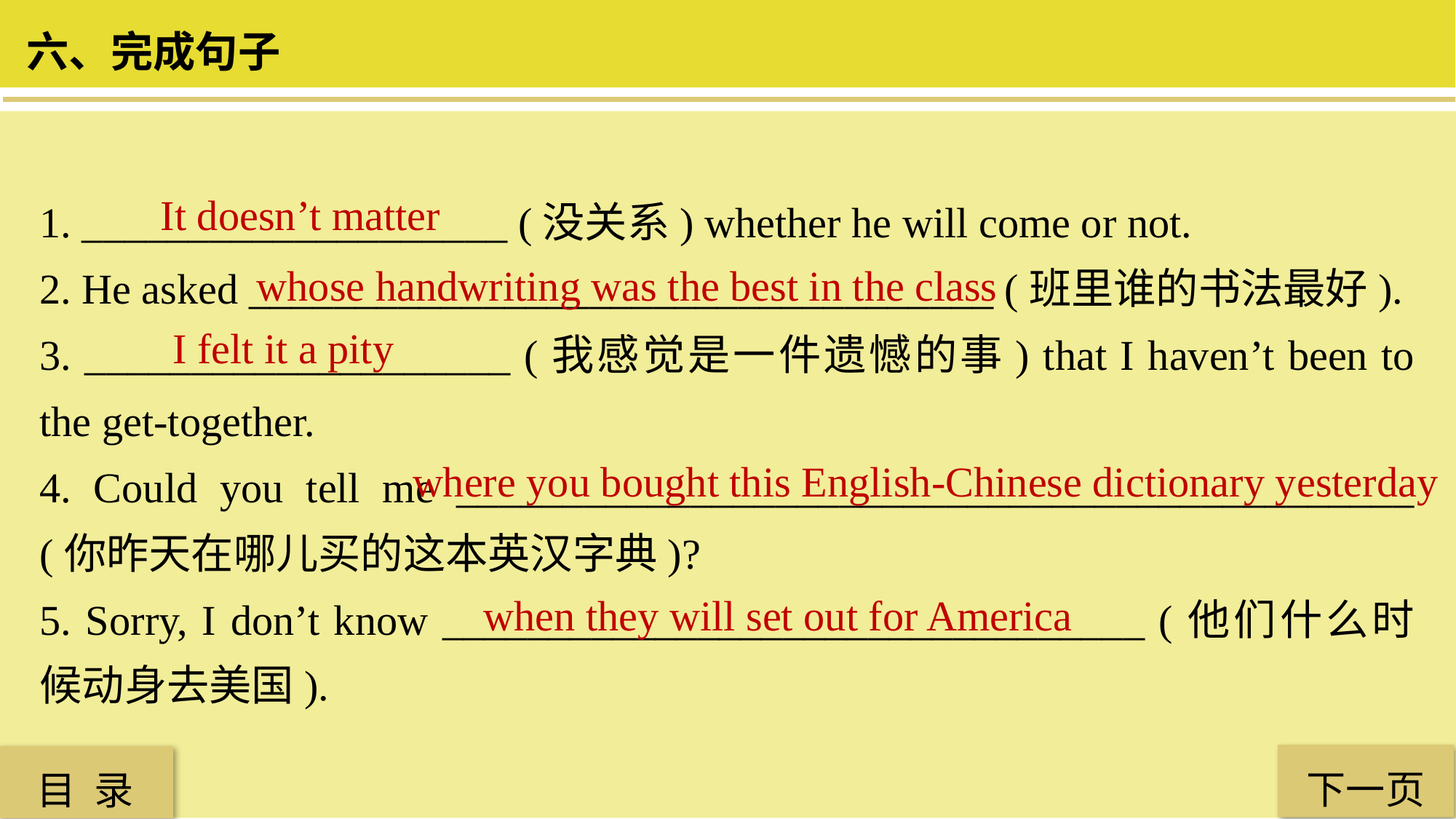

六、完成句子
1. ____________________ (没关系) whether he will come or not.
2. He asked ___________________________________ (班里谁的书法最好).
3. ____________________ (我感觉是一件遗憾的事) that I haven’t been to the get-together.
4. Could you tell me _____________________________________________ (你昨天在哪儿买的这本英汉字典)?
5. Sorry, I don’t know _________________________________ (他们什么时候动身去美国).
It doesn’t matter
whose handwriting was the best in the class
 I felt it a pity
where you bought this English-Chinese dictionary yesterday
when they will set out for America